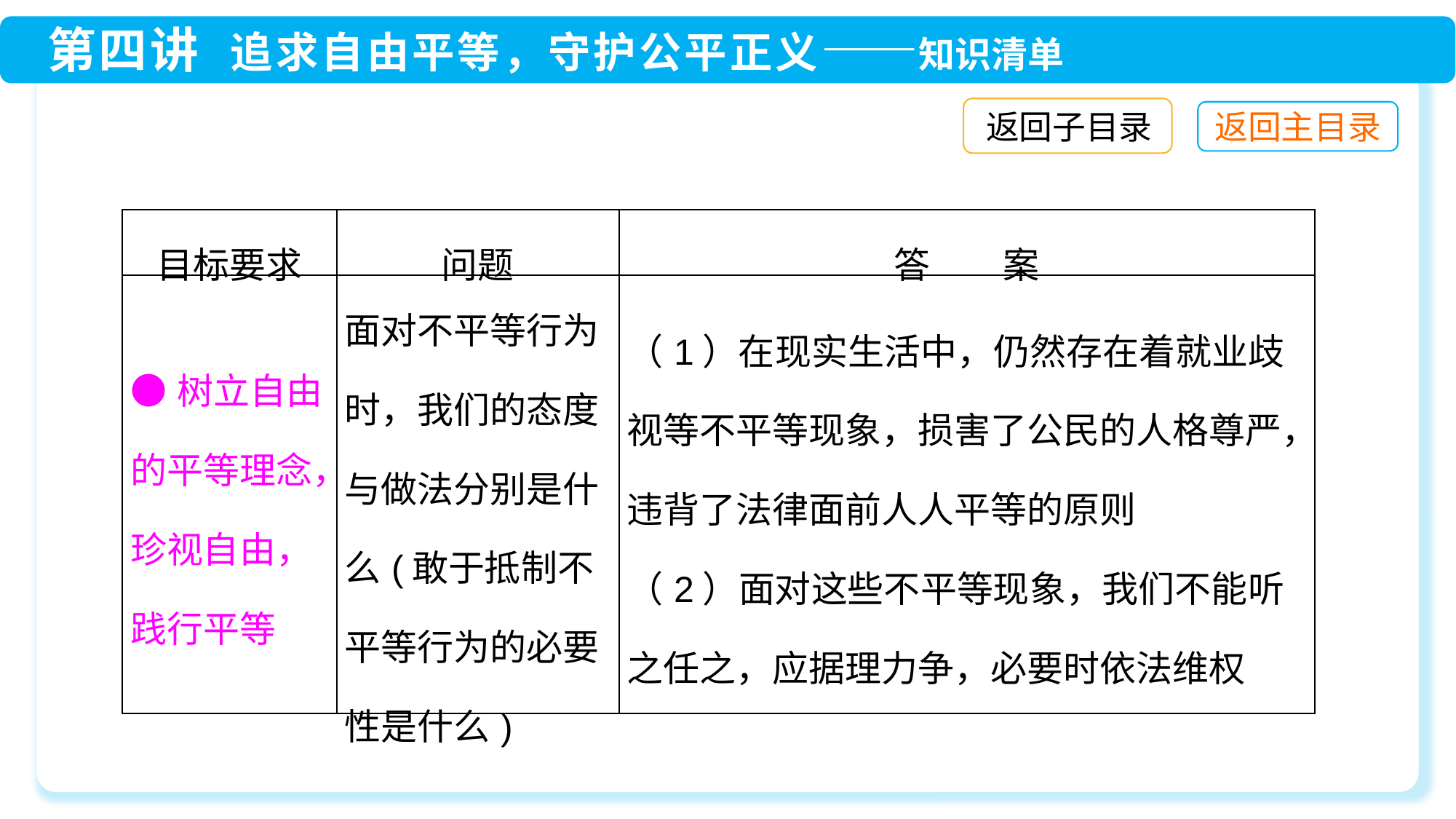

返回子目录
| 目标要求 | 问题 | 答　　案 |
| --- | --- | --- |
| ●树立自由的平等理念，珍视自由，践行平等 | 面对不平等行为时，我们的态度与做法分别是什么(敢于抵制不平等行为的必要性是什么) | （1）在现实生活中，仍然存在着就业歧视等不平等现象，损害了公民的人格尊严，违背了法律面前人人平等的原则 （2）面对这些不平等现象，我们不能听之任之，应据理力争，必要时依法维权 |